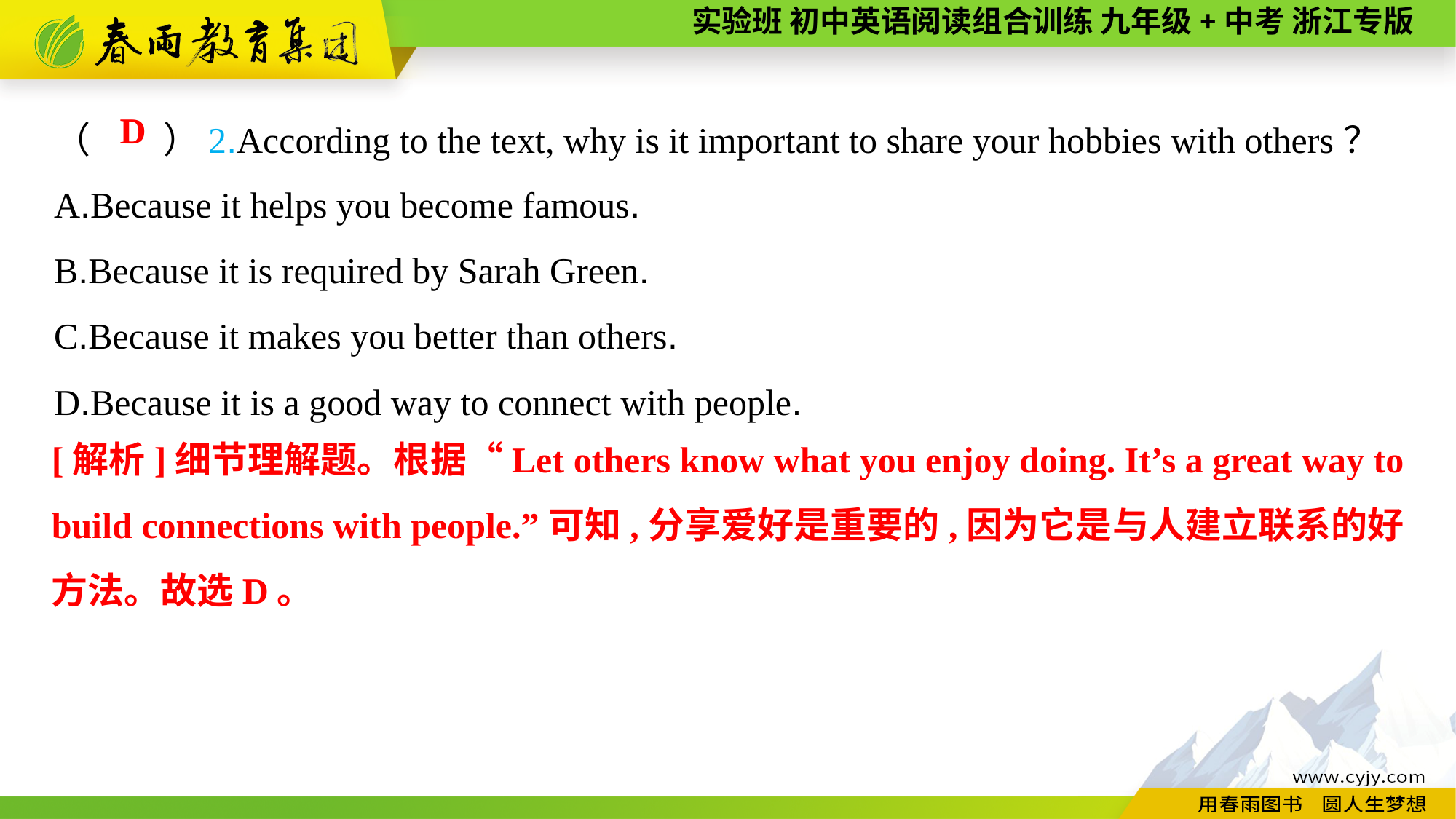

（　　）2.According to the text, why is it important to share your hobbies with others？
A.Because it helps you become famous.
B.Because it is required by Sarah Green.
C.Because it makes you better than others.
D.Because it is a good way to connect with people.
D
[解析]细节理解题。根据“Let others know what you enjoy doing. It’s a great way to build connections with people.”可知,分享爱好是重要的,因为它是与人建立联系的好方法。故选D。